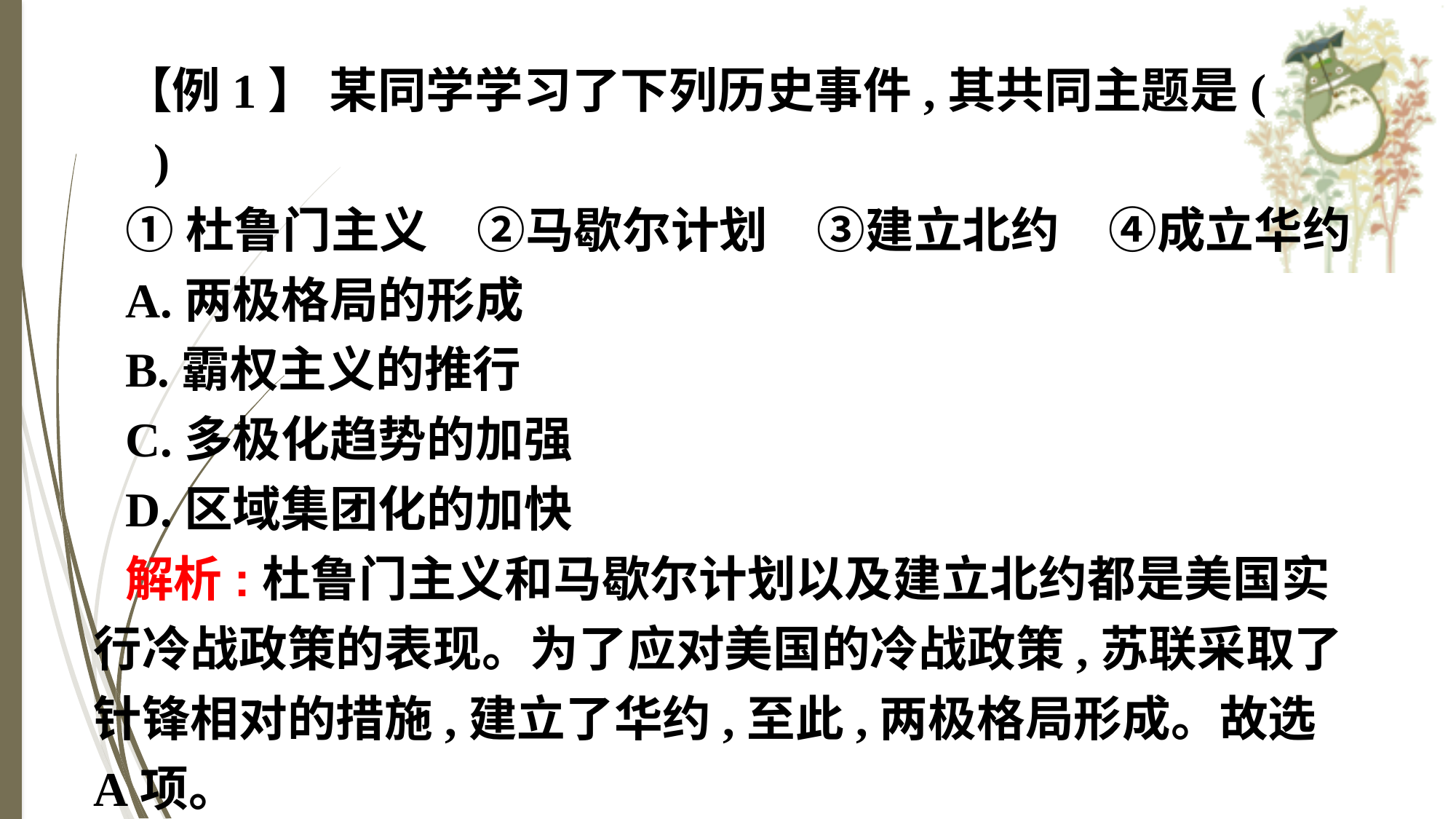

【例1】 某同学学习了下列历史事件,其共同主题是(　　)
①杜鲁门主义　②马歇尔计划　③建立北约　④成立华约
A.两极格局的形成
B.霸权主义的推行
C.多极化趋势的加强
D.区域集团化的加快
解析:杜鲁门主义和马歇尔计划以及建立北约都是美国实行冷战政策的表现。为了应对美国的冷战政策,苏联采取了针锋相对的措施,建立了华约,至此,两极格局形成。故选A项。
答案:A